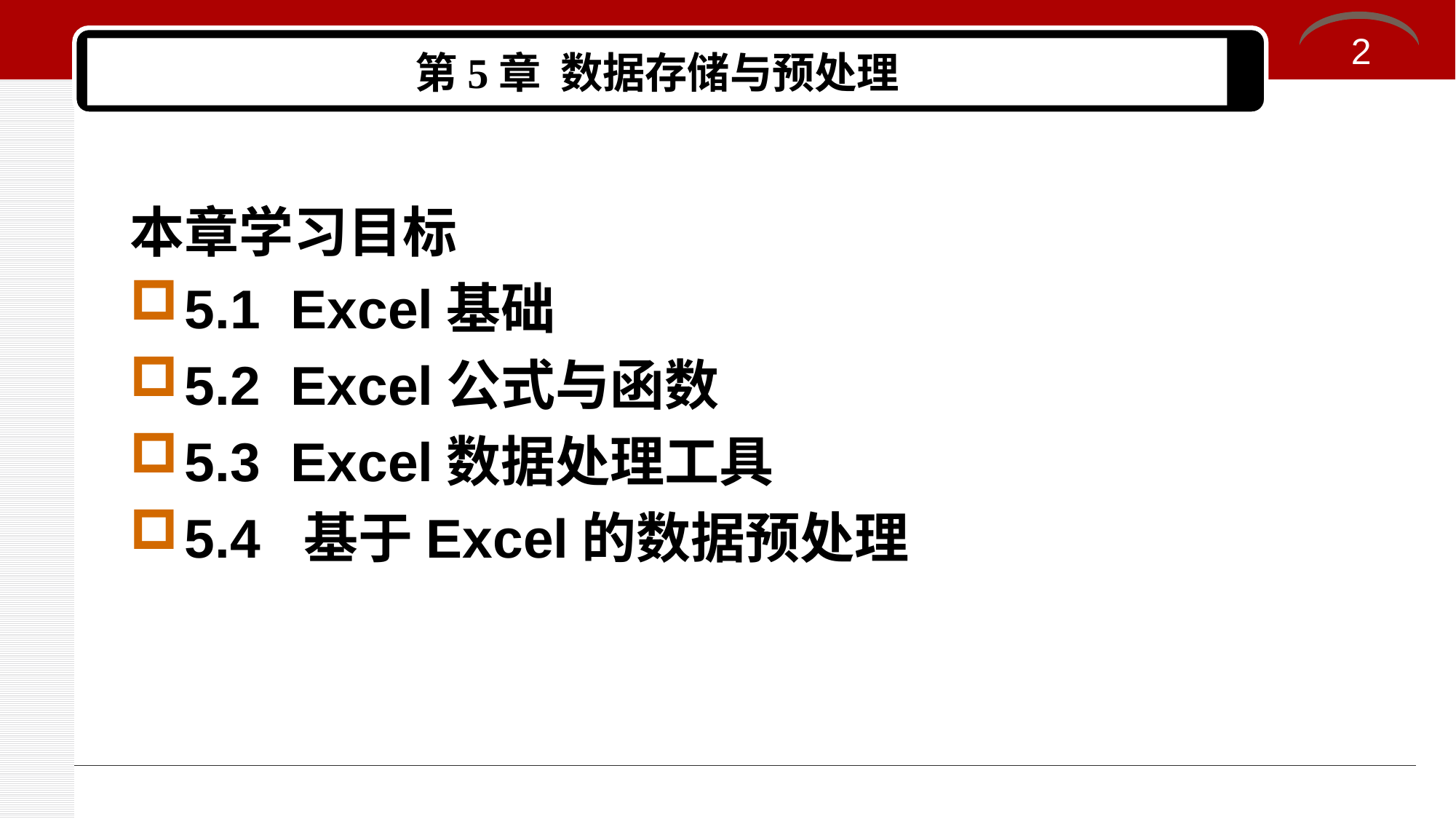

2
# 第5章  数据存储与预处理
本章学习目标
5.1  Excel基础
5.2  Excel公式与函数
5.3  Excel数据处理工具
5.4  基于Excel的数据预处理